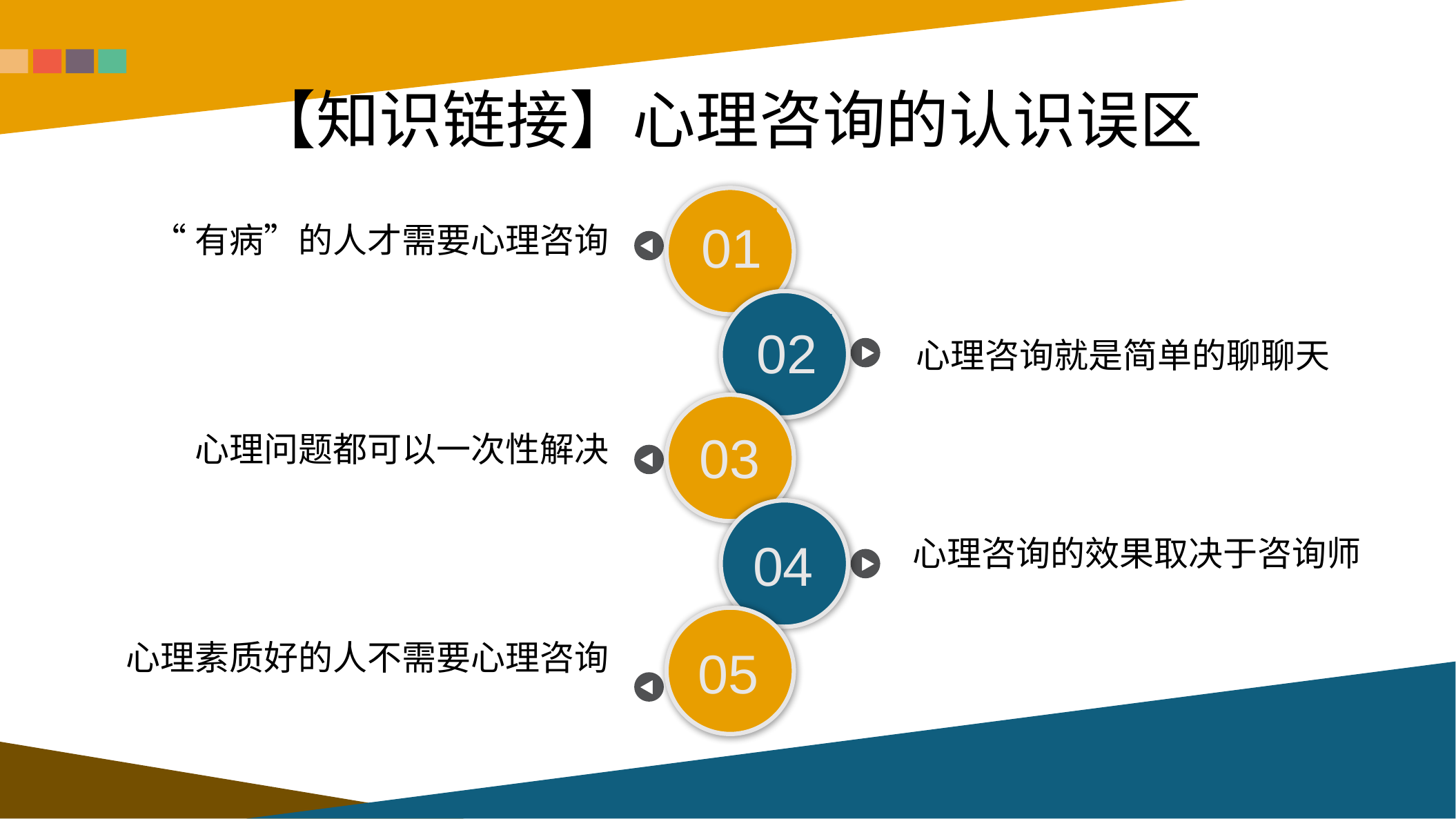

# 【知识链接】心理咨询的认识误区

01
“有病”的人才需要心理咨询

02
心理咨询就是简单的聊聊天

03
心理问题都可以一次性解决

04
心理咨询的效果取决于咨询师

05
心理素质好的人不需要心理咨询